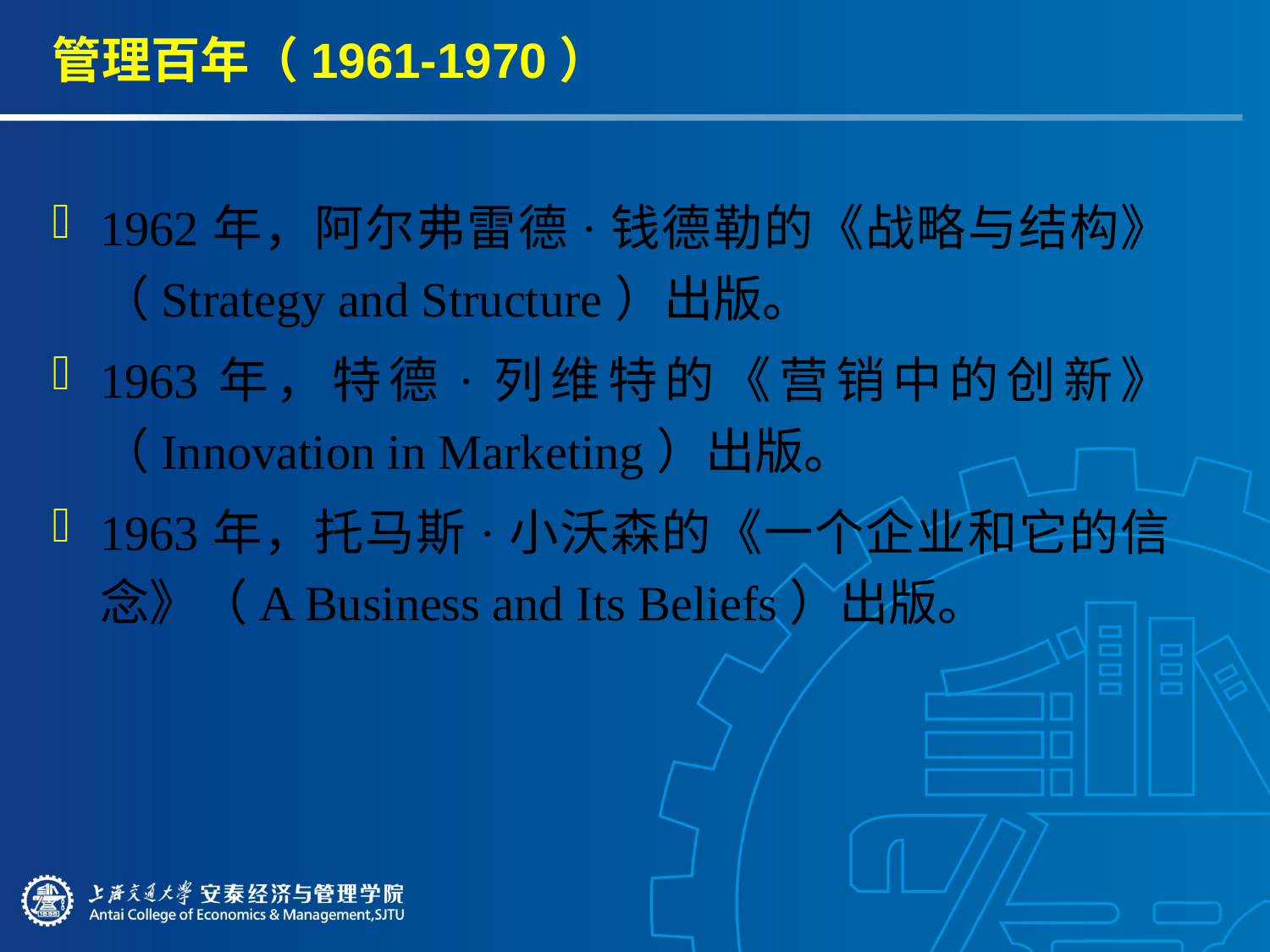

# 管理百年（1961-1970）
1962年，阿尔弗雷德·钱德勒的《战略与结构》（Strategy and Structure）出版。
1963年，特德·列维特的《营销中的创新》（Innovation in Marketing）出版。
1963年，托马斯·小沃森的《一个企业和它的信念》（A Business and Its Beliefs）出版。